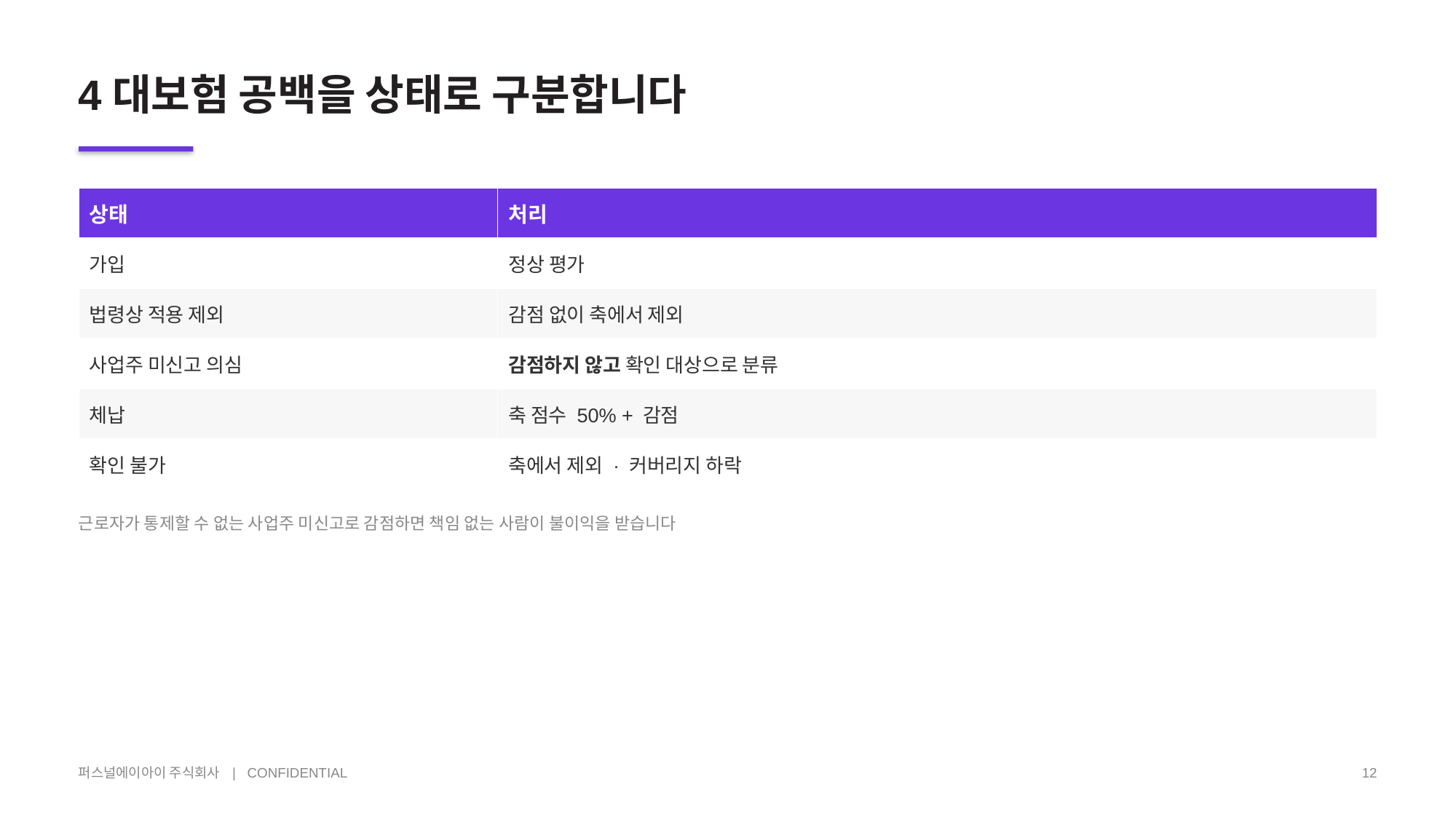

4대보험 공백을 상태로 구분합니다

| 상태 | 처리 |
| --- | --- |
| 가입 | 정상 평가 |
| 법령상 적용 제외 | 감점 없이 축에서 제외 |
| 사업주 미신고 의심 | 감점하지 않고 확인 대상으로 분류 |
| 체납 | 축 점수 50% + 감점 |
| 확인 불가 | 축에서 제외 · 커버리지 하락 |
근로자가 통제할 수 없는 사업주 미신고로 감점하면 책임 없는 사람이 불이익을 받습니다
퍼스널에이아이 주식회사   |   CONFIDENTIAL
12